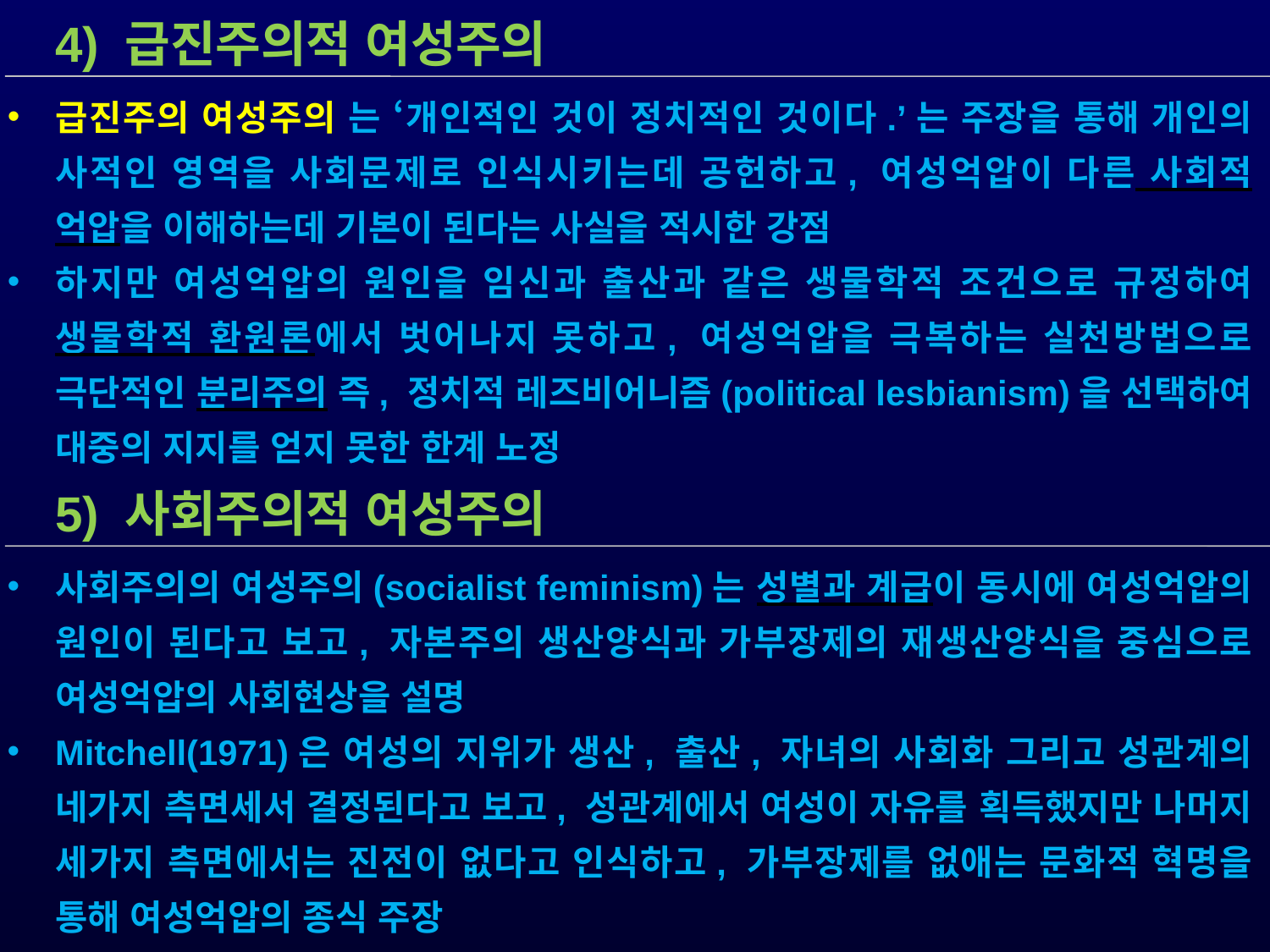

4) 급진주의적 여성주의
급진주의 여성주의 는 ‘개인적인 것이 정치적인 것이다.’는 주장을 통해 개인의 사적인 영역을 사회문제로 인식시키는데 공헌하고, 여성억압이 다른 사회적 억압을 이해하는데 기본이 된다는 사실을 적시한 강점
하지만 여성억압의 원인을 임신과 출산과 같은 생물학적 조건으로 규정하여 생물학적 환원론에서 벗어나지 못하고, 여성억압을 극복하는 실천방법으로 극단적인 분리주의 즉, 정치적 레즈비어니즘(political lesbianism)을 선택하여 대중의 지지를 얻지 못한 한계 노정

  5) 사회주의적 여성주의
사회주의의 여성주의(socialist feminism)는 성별과 계급이 동시에 여성억압의 원인이 된다고 보고, 자본주의 생산양식과 가부장제의 재생산양식을 중심으로 여성억압의 사회현상을 설명
Mitchell(1971)은 여성의 지위가 생산, 출산, 자녀의 사회화 그리고 성관계의 네가지 측면세서 결정된다고 보고, 성관계에서 여성이 자유를 획득했지만 나머지 세가지 측면에서는 진전이 없다고 인식하고, 가부장제를 없애는 문화적 혁명을 통해 여성억압의 종식 주장